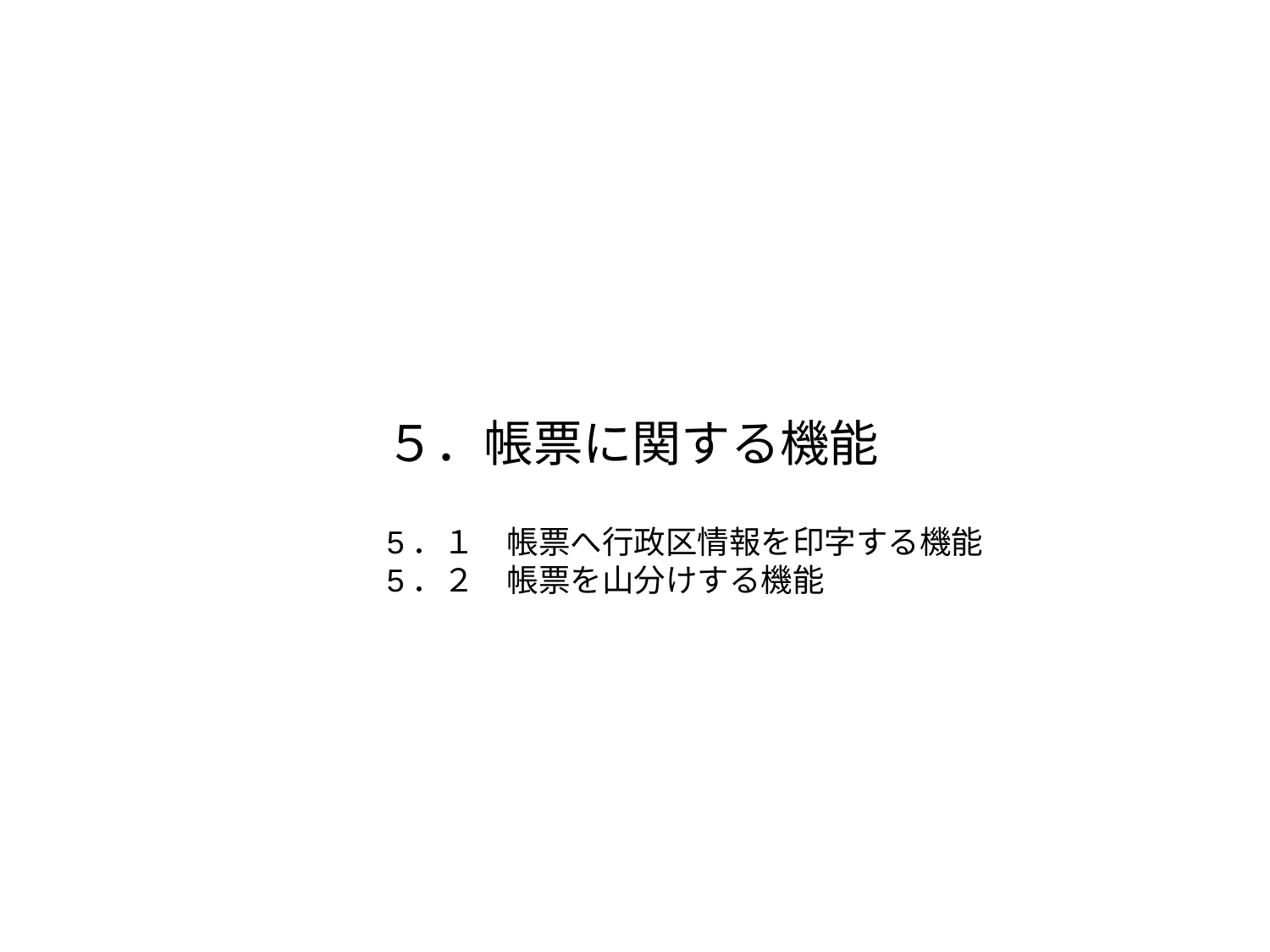

５．帳票に関する機能
　5．１　帳票へ行政区情報を印字する機能
　5．２　帳票を山分けする機能